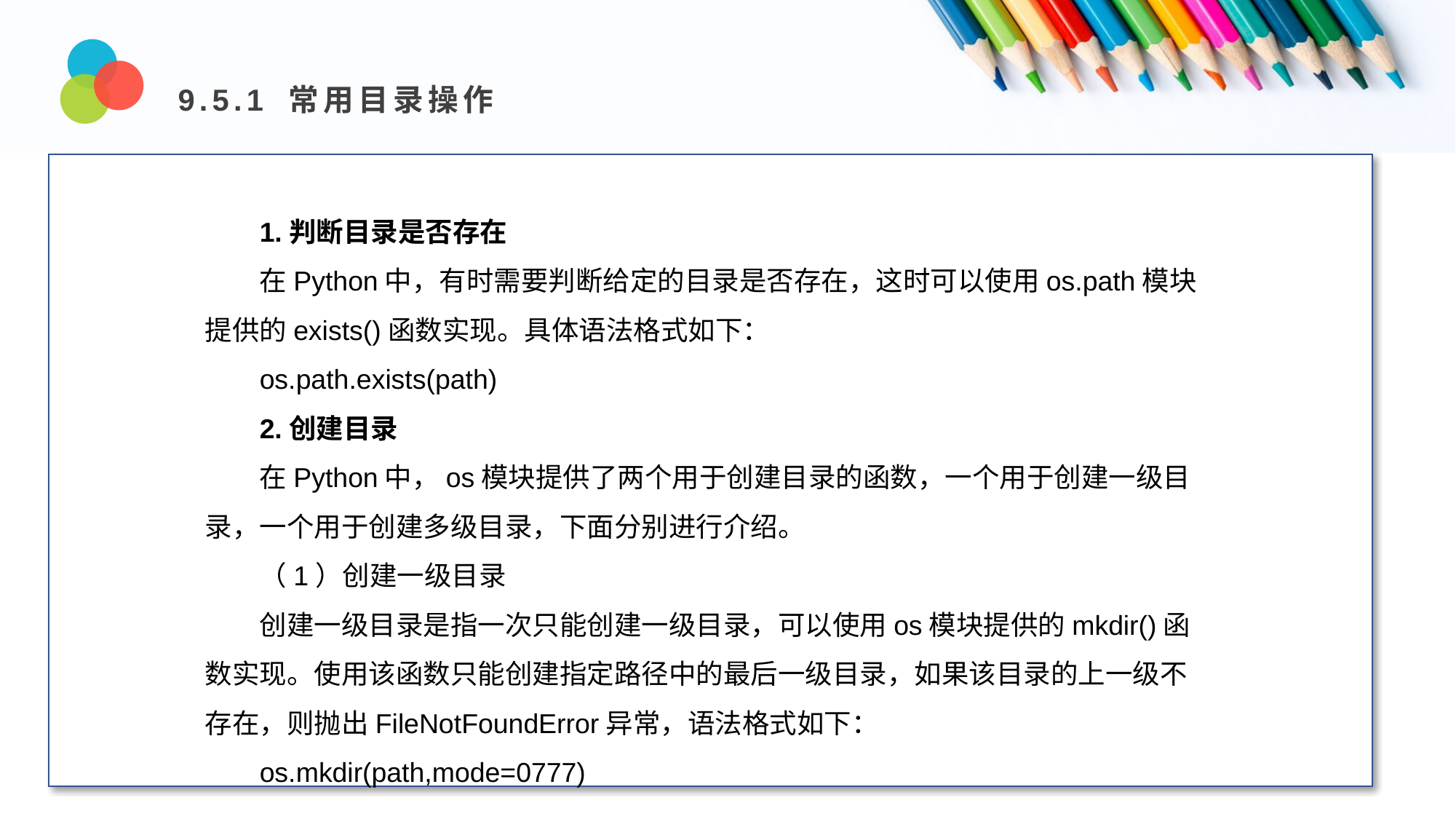

9.5.1 常用目录操作
Design and Production
1.判断目录是否存在
在Python中，有时需要判断给定的目录是否存在，这时可以使用os.path模块提供的exists()函数实现。具体语法格式如下：
os.path.exists(path)
2.创建目录
在Python中，os模块提供了两个用于创建目录的函数，一个用于创建一级目录，一个用于创建多级目录，下面分别进行介绍。
（1）创建一级目录
创建一级目录是指一次只能创建一级目录，可以使用os模块提供的mkdir()函数实现。使用该函数只能创建指定路径中的最后一级目录，如果该目录的上一级不存在，则抛出FileNotFoundError异常，语法格式如下：
os.mkdir(path,mode=0777)